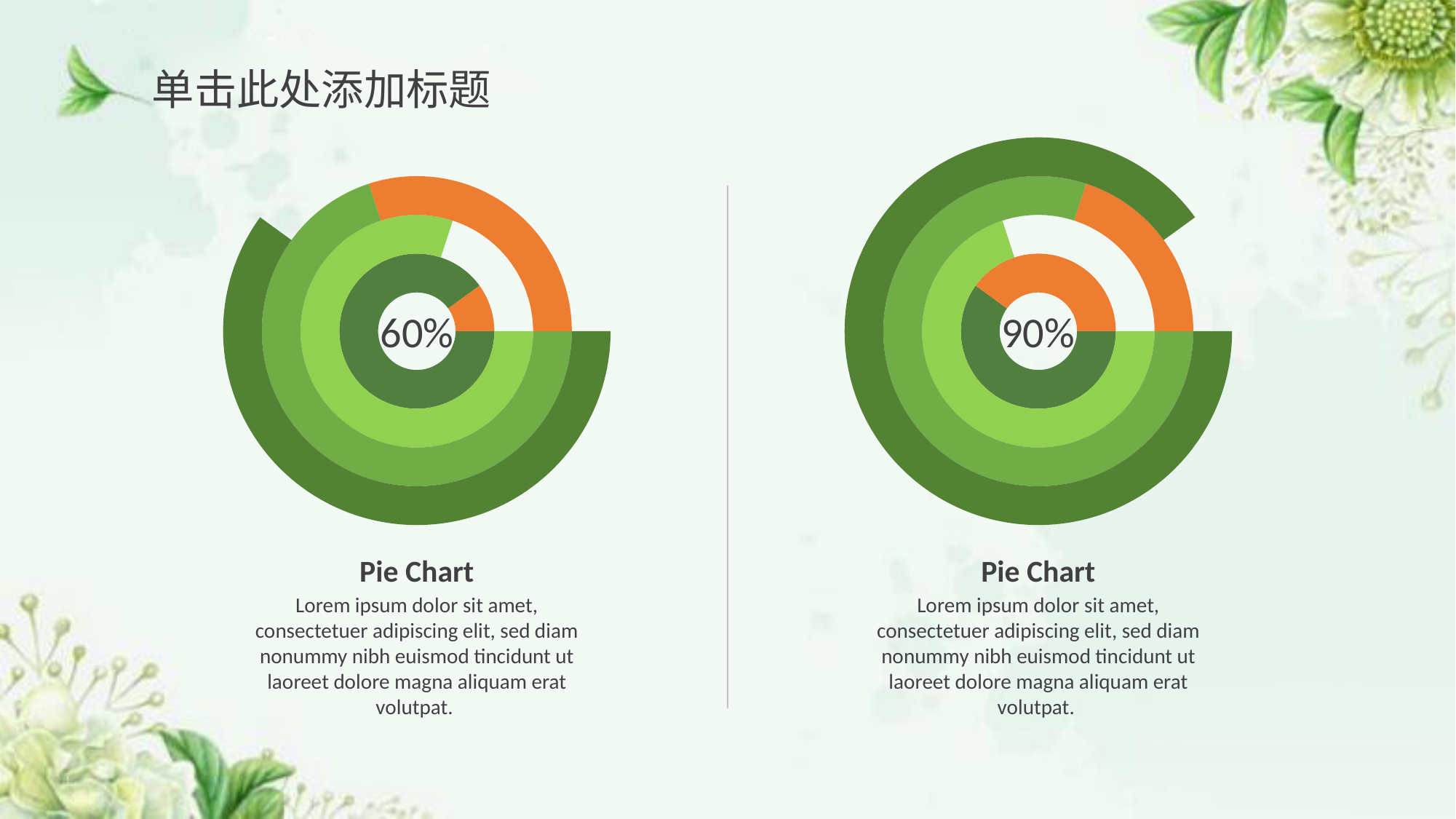

单击此处添加标题

### Chart

| Category | 列2 | 列3 | 列4 | 列5 |
|---|---|---|---|---|
| 第一季度 | 6.0 | 7.0 | 8.0 | 9.0 |
| 第一季度 | 4.0 | 3.0 | 2.0 | 1.0 |
90%

### Chart

| Category | 列2 | 列3 | 列4 | 列5 |
|---|---|---|---|---|
| 第一季度 | 9.0 | 8.0 | 7.0 | 6.0 |
| 第二季度 | 1.0 | 2.0 | 3.0 | 4.0 |
60%
Pie Chart
Lorem ipsum dolor sit amet, consectetuer adipiscing elit, sed diam nonummy nibh euismod tincidunt ut laoreet dolore magna aliquam erat volutpat.
Pie Chart
Lorem ipsum dolor sit amet, consectetuer adipiscing elit, sed diam nonummy nibh euismod tincidunt ut laoreet dolore magna aliquam erat volutpat.